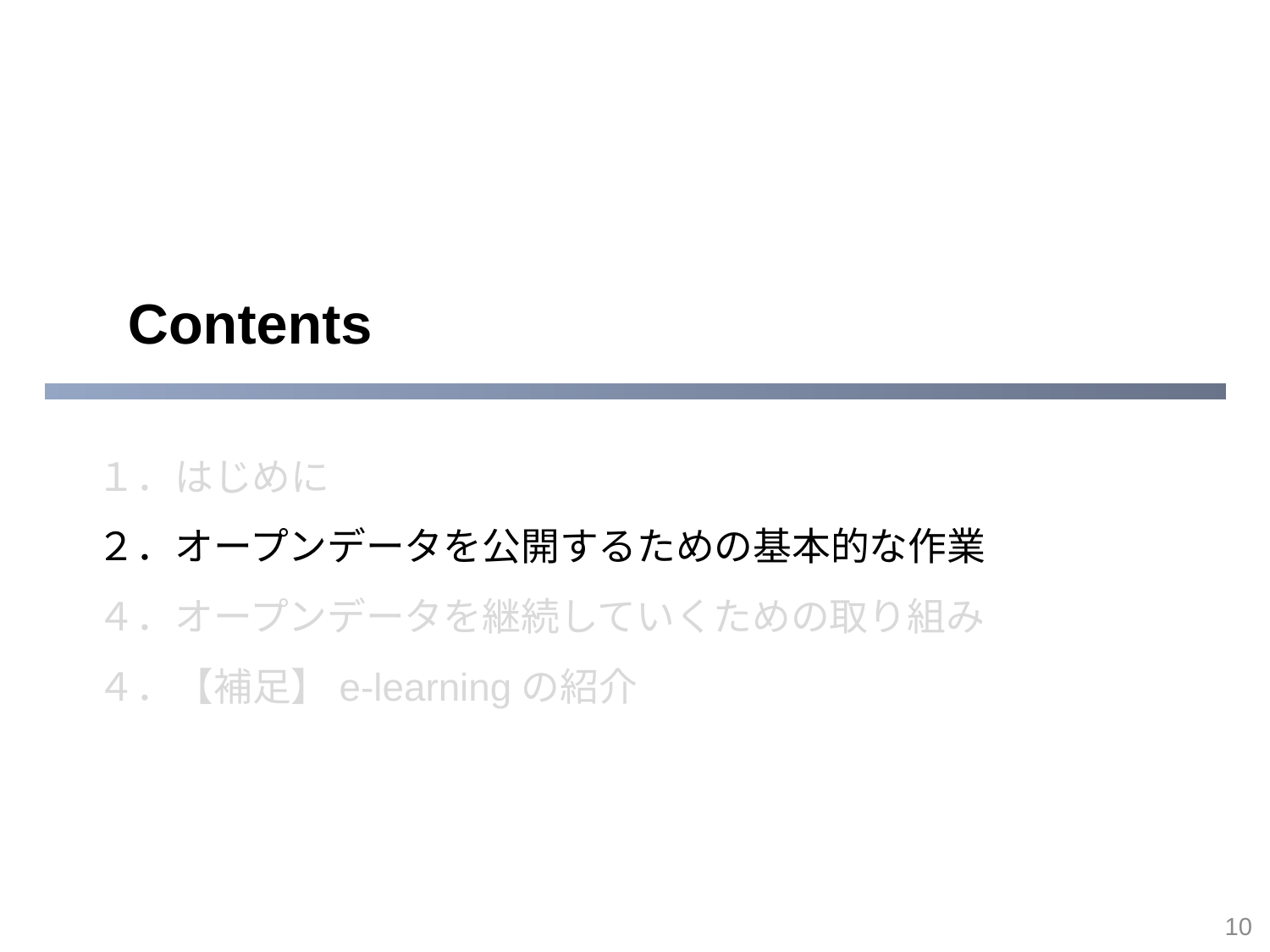

１．はじめに
２．オープンデータを公開するための基本的な作業
４．オープンデータを継続していくための取り組み
４．【補足】e-learningの紹介
10